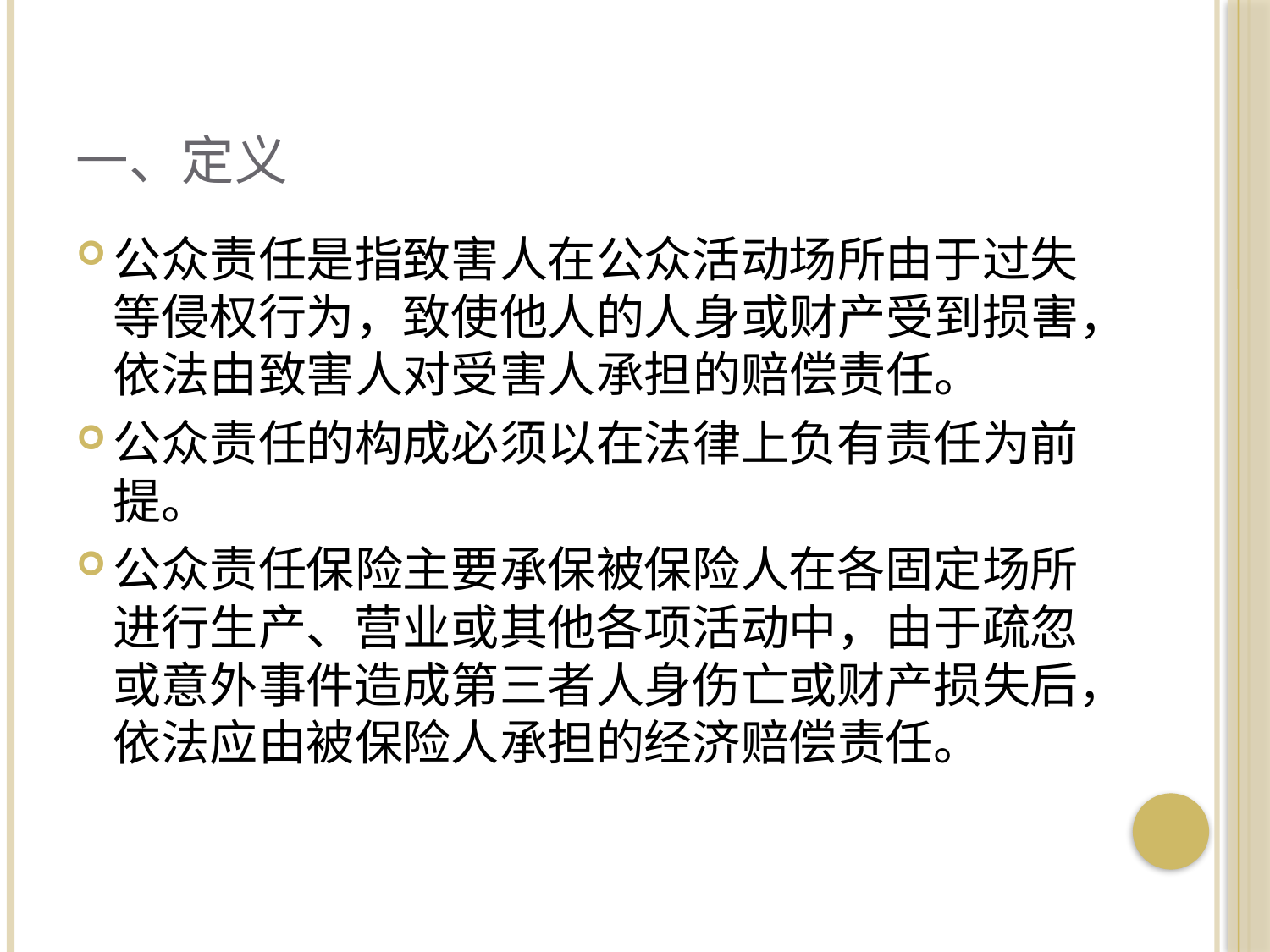

# 一、定义
公众责任是指致害人在公众活动场所由于过失等侵权行为，致使他人的人身或财产受到损害，依法由致害人对受害人承担的赔偿责任。
公众责任的构成必须以在法律上负有责任为前提。
公众责任保险主要承保被保险人在各固定场所进行生产、营业或其他各项活动中，由于疏忽或意外事件造成第三者人身伤亡或财产损失后，依法应由被保险人承担的经济赔偿责任。